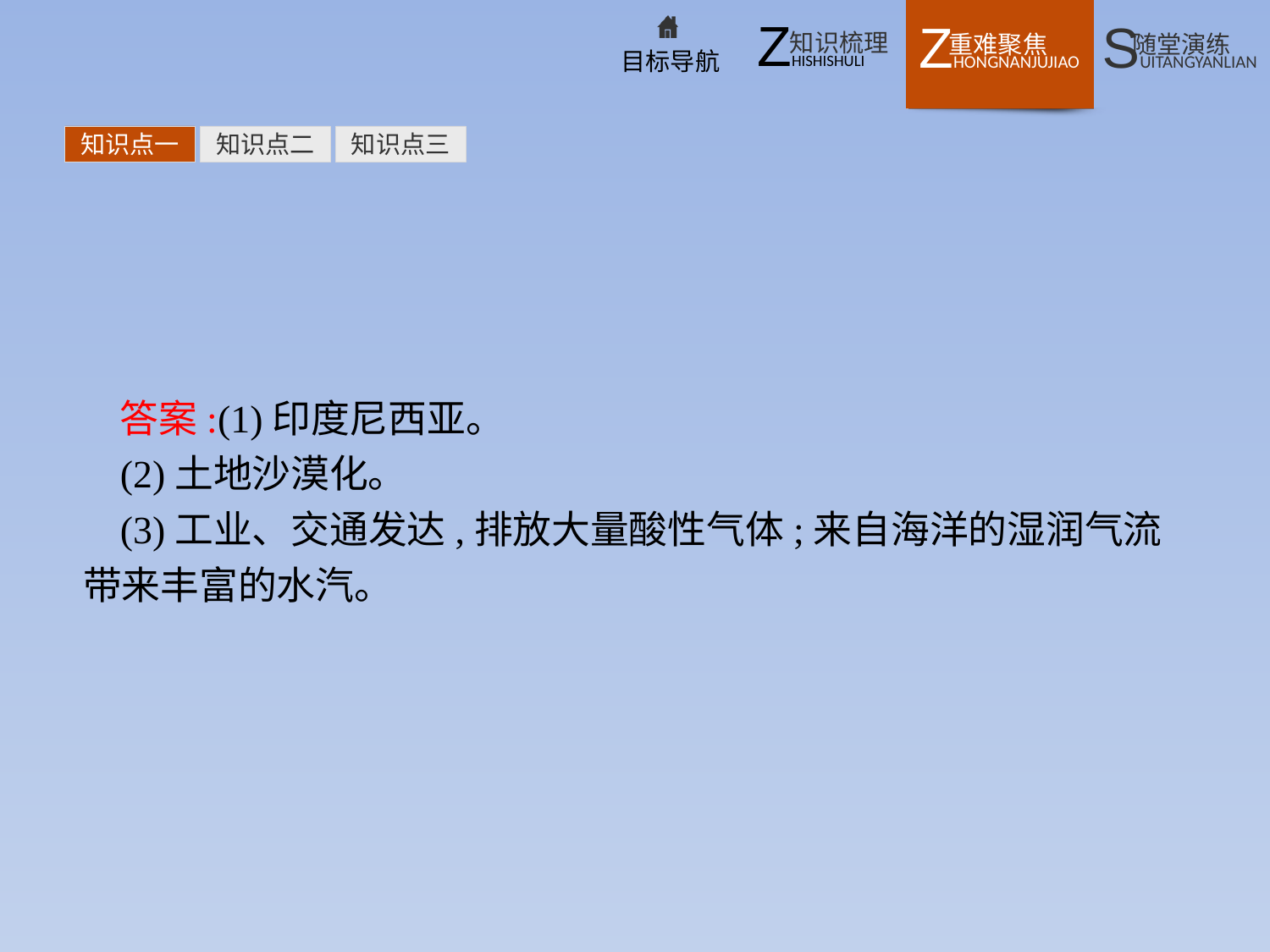

知识点一
知识点二
知识点三
答案:(1)印度尼西亚。
(2)土地沙漠化。
(3)工业、交通发达,排放大量酸性气体;来自海洋的湿润气流带来丰富的水汽。